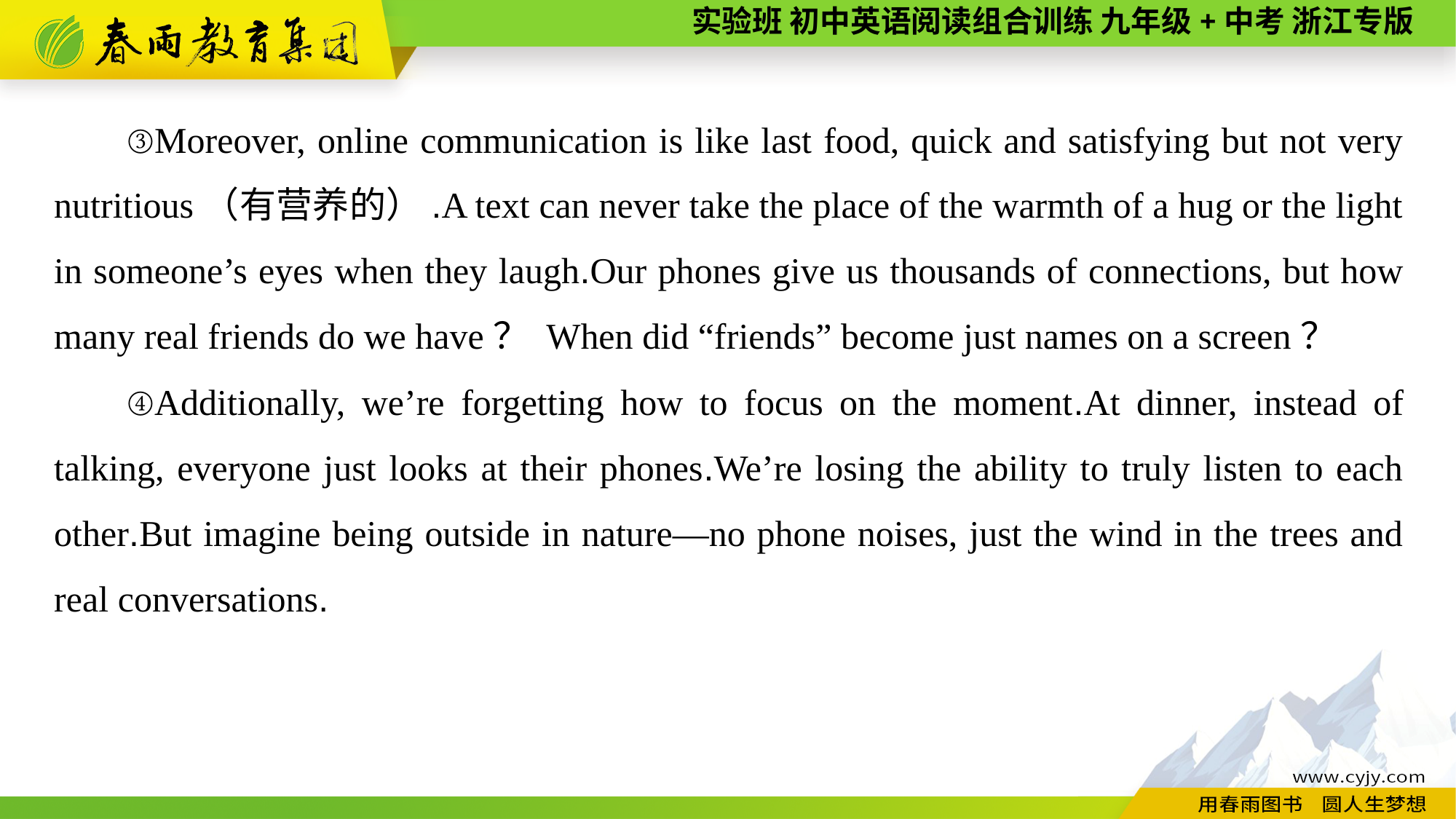

③Moreover, online communication is like last food, quick and satisfying but not very nutritious（有营养的）.A text can never take the place of the warmth of a hug or the light in someone’s eyes when they laugh.Our phones give us thousands of connections, but how many real friends do we have？ When did “friends” become just names on a screen？
④Additionally, we’re forgetting how to focus on the moment.At dinner, instead of talking, everyone just looks at their phones.We’re losing the ability to truly listen to each other.But imagine being outside in nature—no phone noises, just the wind in the trees and real conversations.